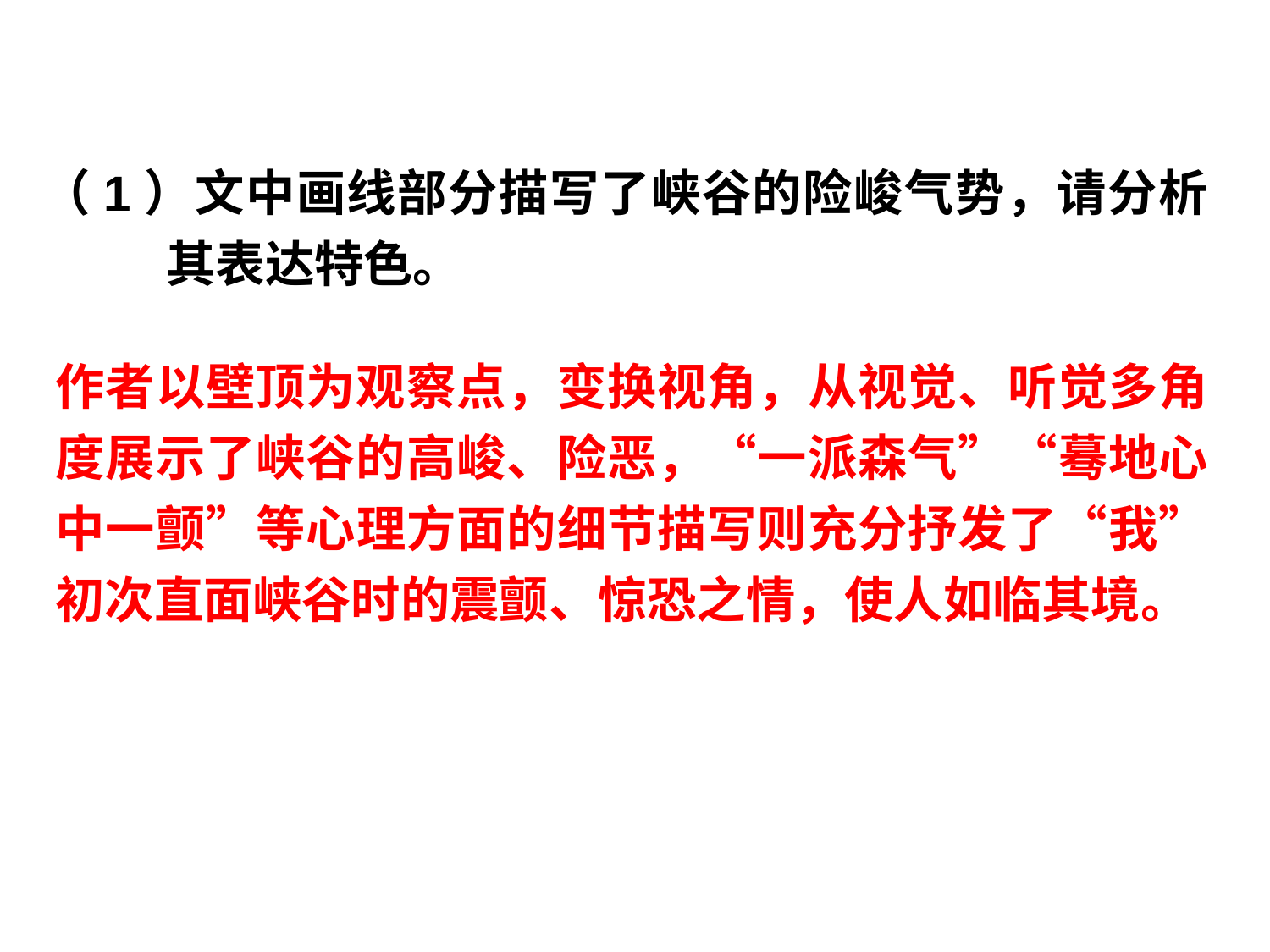

（1）文中画线部分描写了峡谷的险峻气势，请分析其表达特色。
作者以壁顶为观察点，变换视角，从视觉、听觉多角度展示了峡谷的高峻、险恶，“一派森气”“蓦地心中一颤”等心理方面的细节描写则充分抒发了“我”初次直面峡谷时的震颤、惊恐之情，使人如临其境。